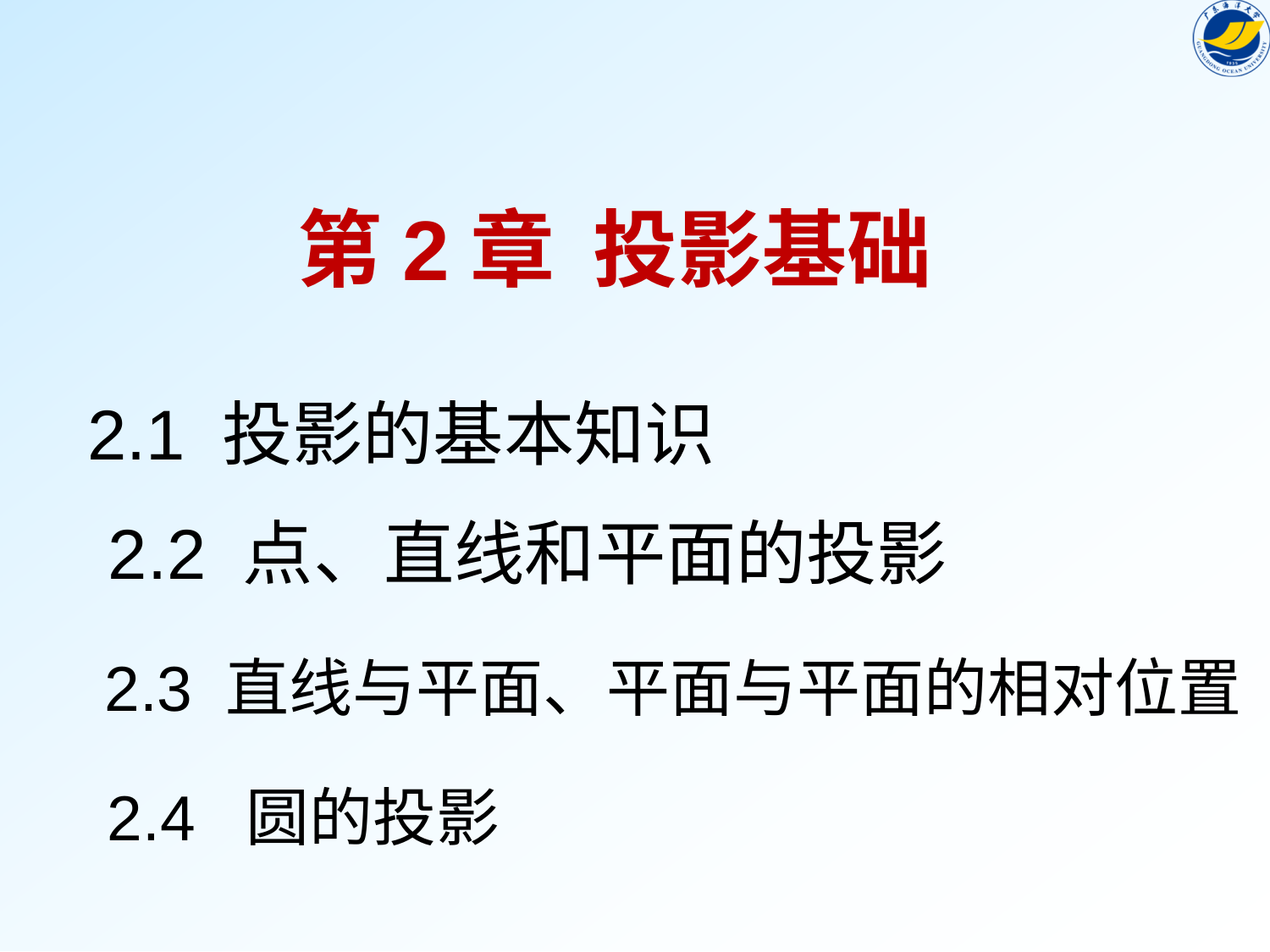

第2章  投影基础
2.1 投影的基本知识
2.2 点、直线和平面的投影
2.3 直线与平面、平面与平面的相对位置
2.4  圆的投影